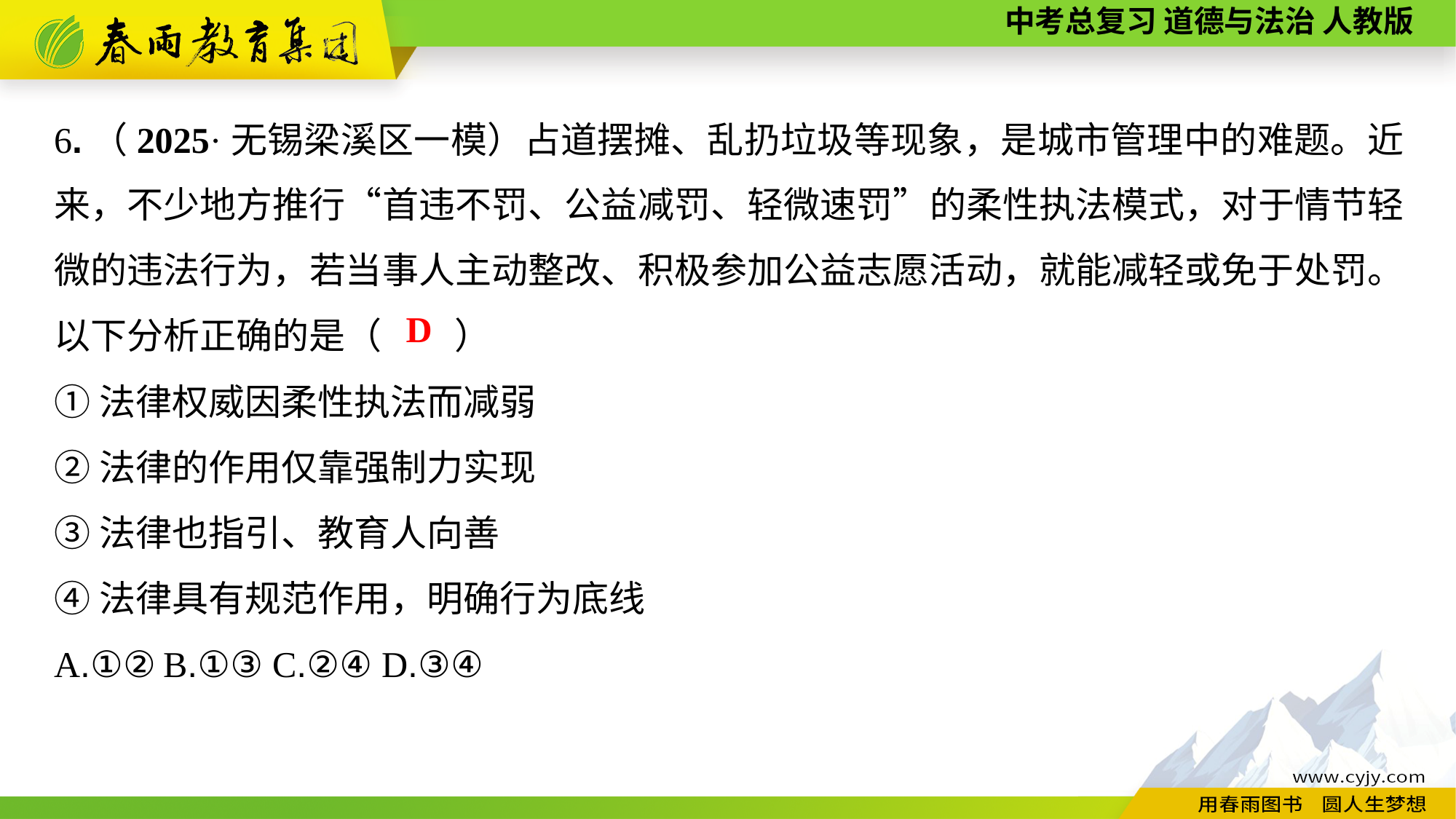

6.（2025·无锡梁溪区一模）占道摆摊、乱扔垃圾等现象，是城市管理中的难题。近来，不少地方推行“首违不罚、公益减罚、轻微速罚”的柔性执法模式，对于情节轻微的违法行为，若当事人主动整改、积极参加公益志愿活动，就能减轻或免于处罚。以下分析正确的是（　　）
①法律权威因柔性执法而减弱
②法律的作用仅靠强制力实现
③法律也指引、教育人向善
④法律具有规范作用，明确行为底线
A.①②	B.①③	C.②④	D.③④
D